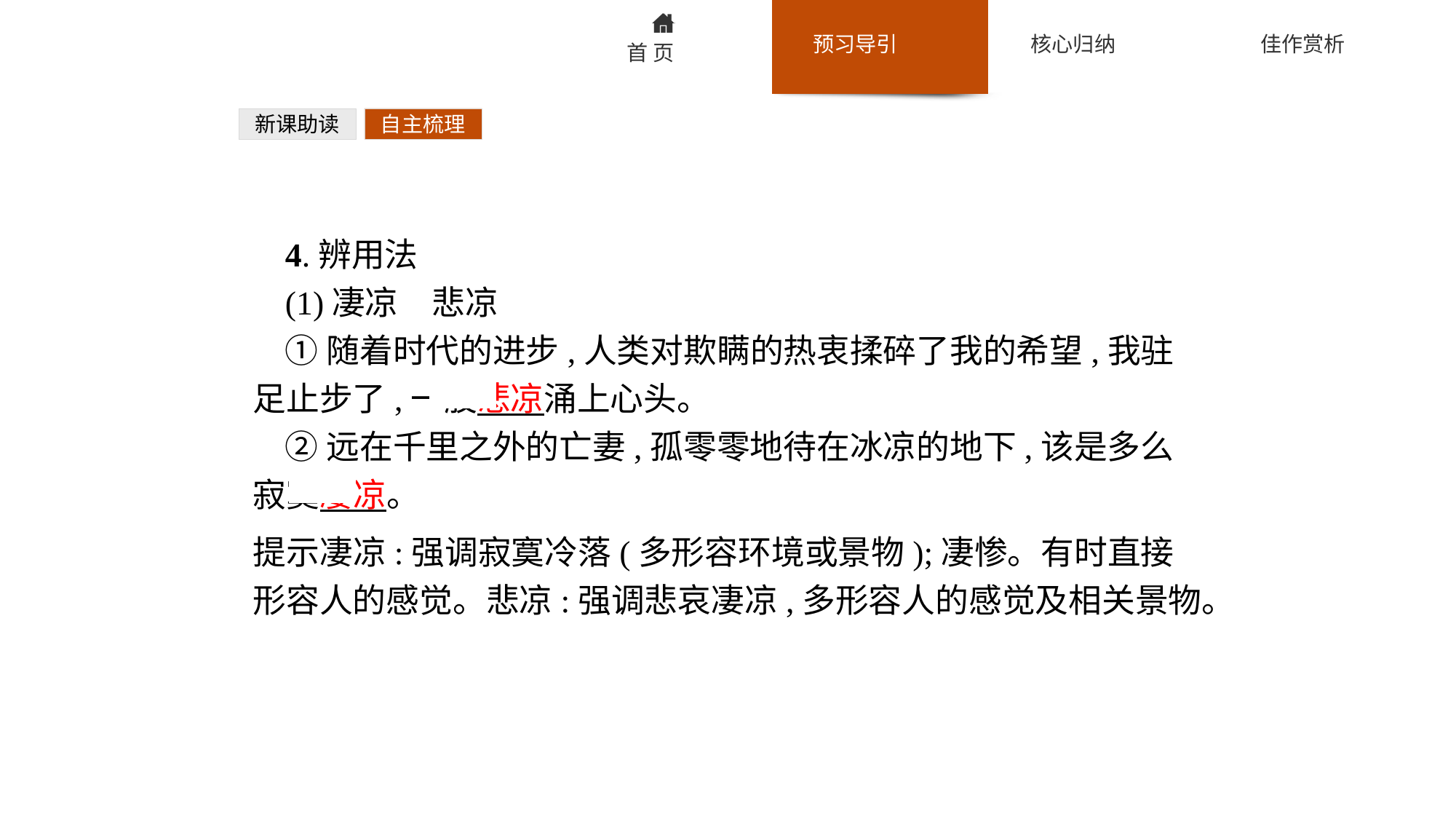

新课助读
自主梳理
4.辨用法
(1)凄凉　悲凉
①随着时代的进步,人类对欺瞒的热衷揉碎了我的希望,我驻足止步了,一股悲凉涌上心头。
②远在千里之外的亡妻,孤零零地待在冰凉的地下,该是多么寂寞凄凉。

提示凄凉:强调寂寞冷落(多形容环境或景物);凄惨。有时直接形容人的感觉。悲凉:强调悲哀凄凉,多形容人的感觉及相关景物。